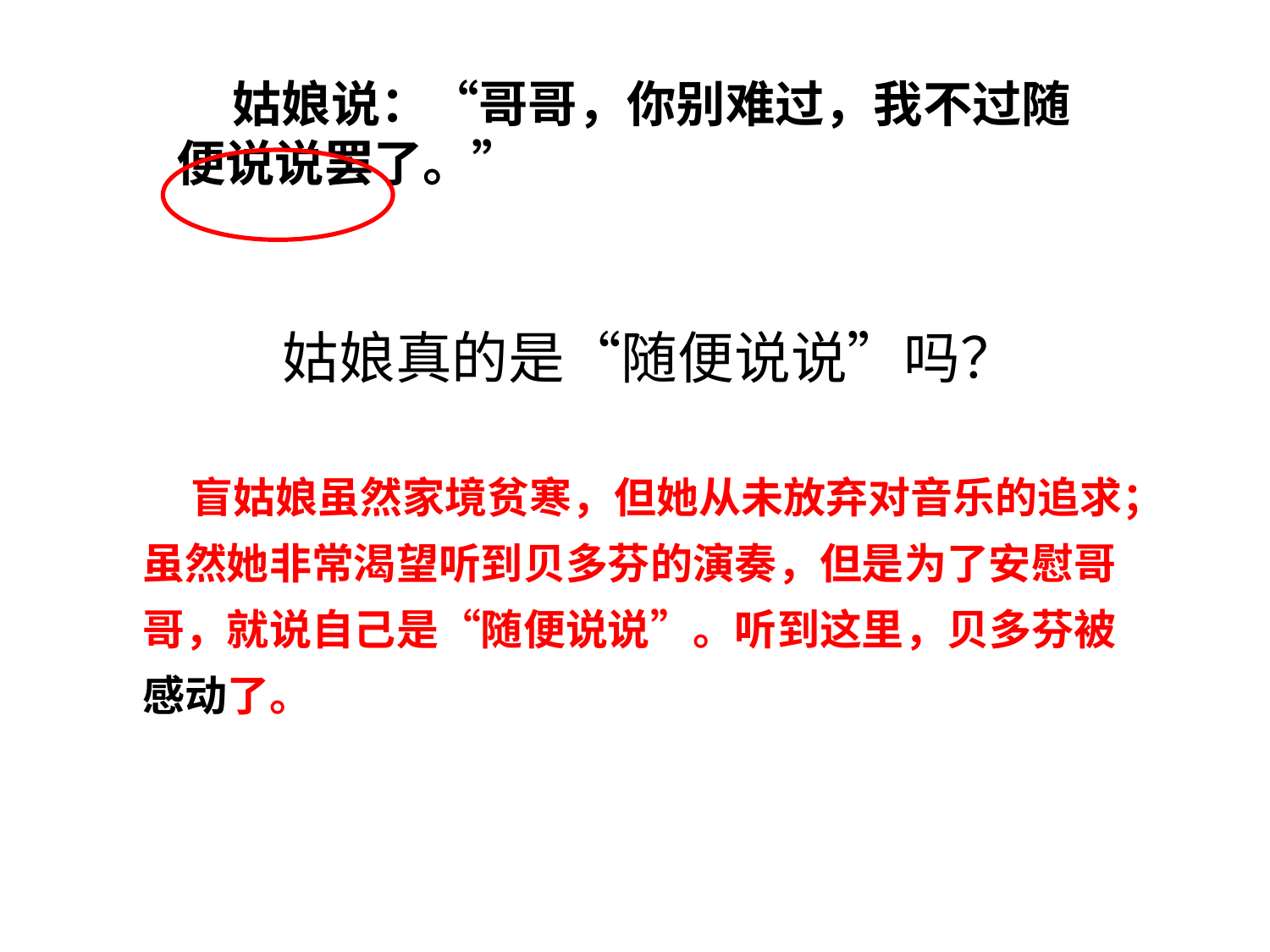

姑娘说：“哥哥，你别难过，我不过随便说说罢了。”

姑娘真的是“随便说说”吗？
    盲姑娘虽然家境贫寒，但她从未放弃对音乐的追求；虽然她非常渴望听到贝多芬的演奏，但是为了安慰哥哥，就说自己是“随便说说”。听到这里，贝多芬被感动了。